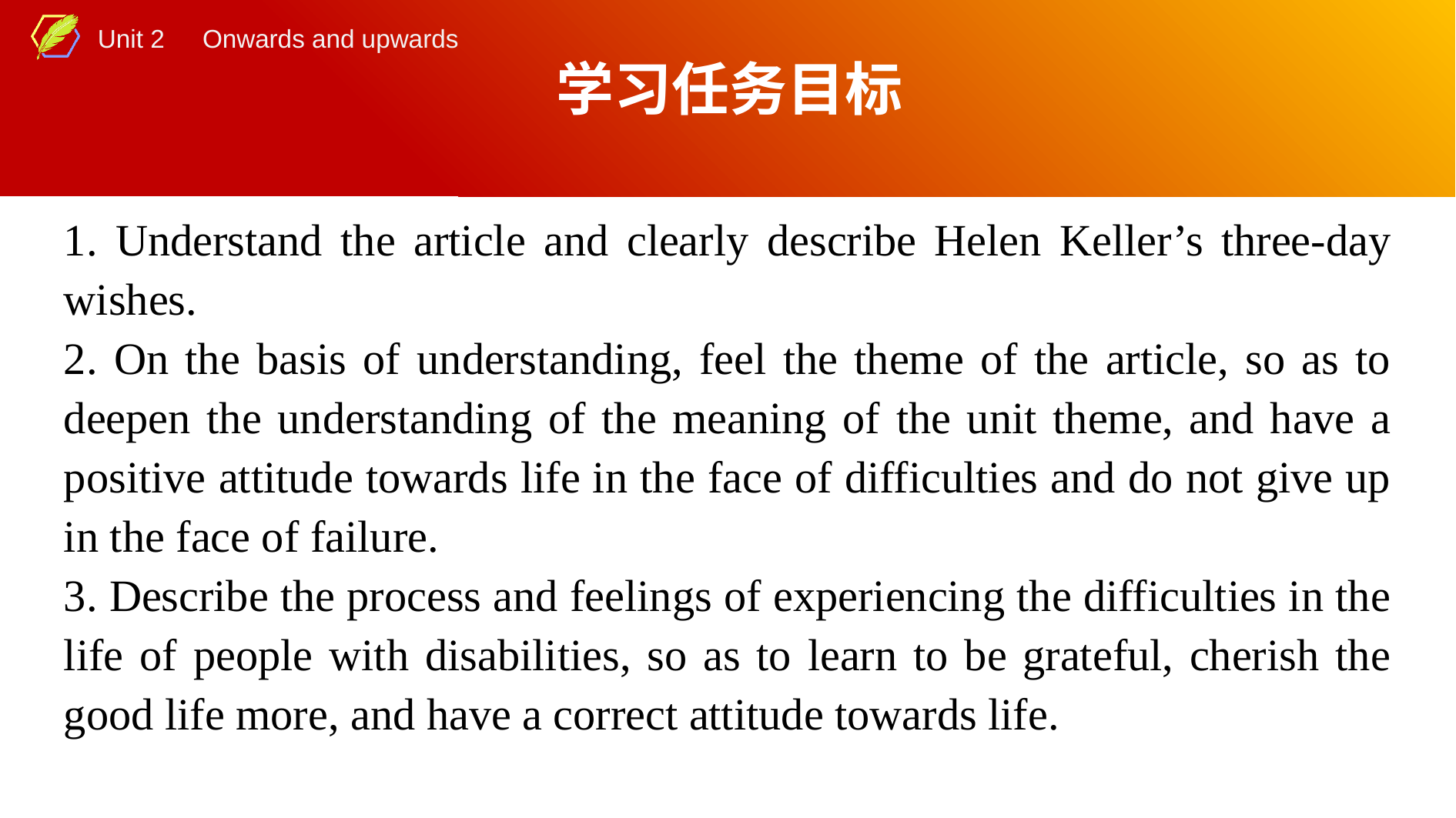

学习任务目标
1. Understand the article and clearly describe Helen Keller’s three-day wishes.
2. On the basis of understanding, feel the theme of the article, so as to deepen the understanding of the meaning of the unit theme, and have a positive attitude towards life in the face of difficulties and do not give up in the face of failure.
3. Describe the process and feelings of experiencing the difficulties in the life of people with disabilities, so as to learn to be grateful, cherish the good life more, and have a correct attitude towards life.